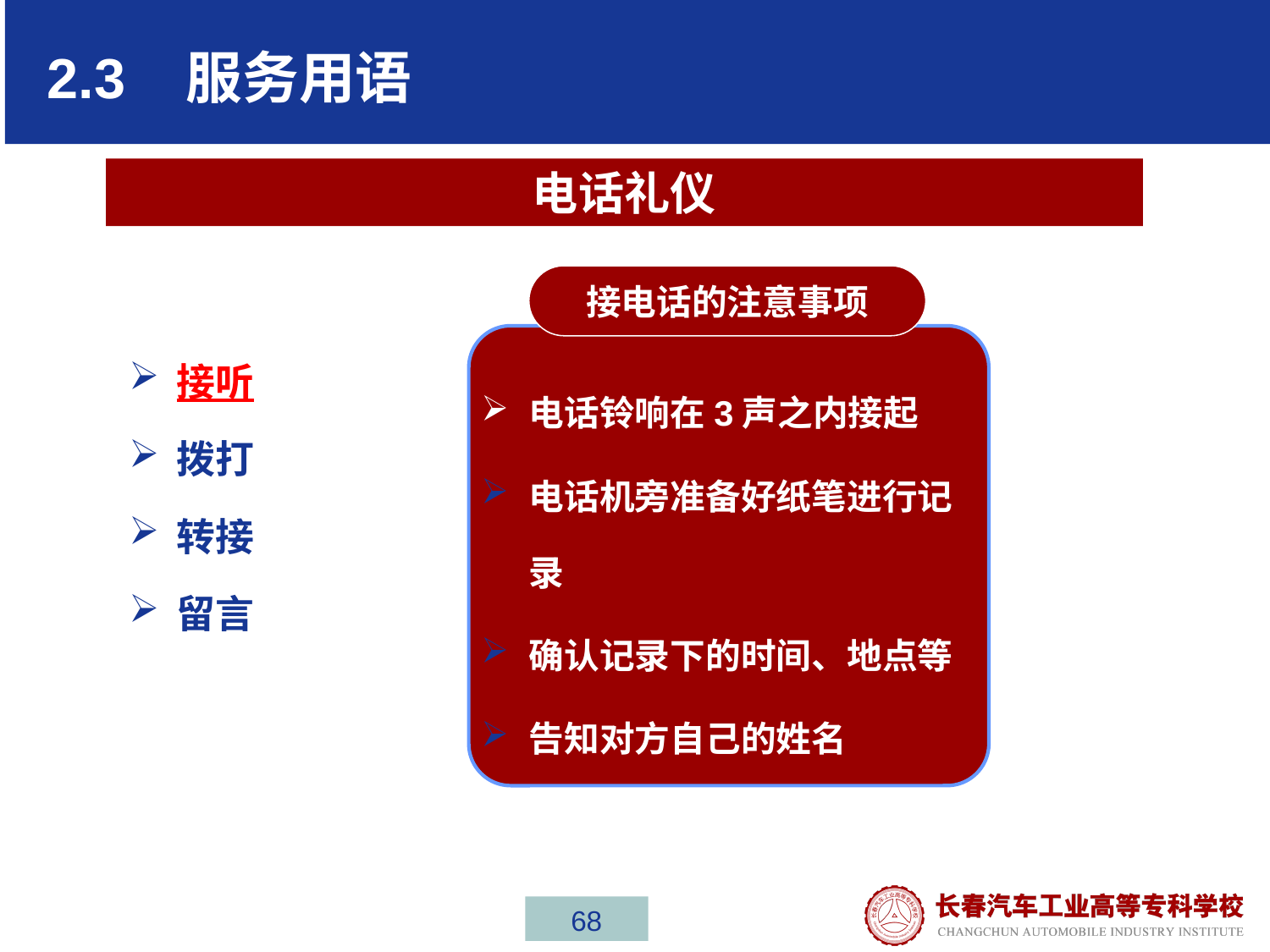

2.3   服务用语
2.3服务用语
电话礼仪
接电话的注意事项

接听
拨打
转接
留言
电话铃响在3声之内接起
电话机旁准备好纸笔进行记录
确认记录下的时间、地点等
告知对方自己的姓名
68